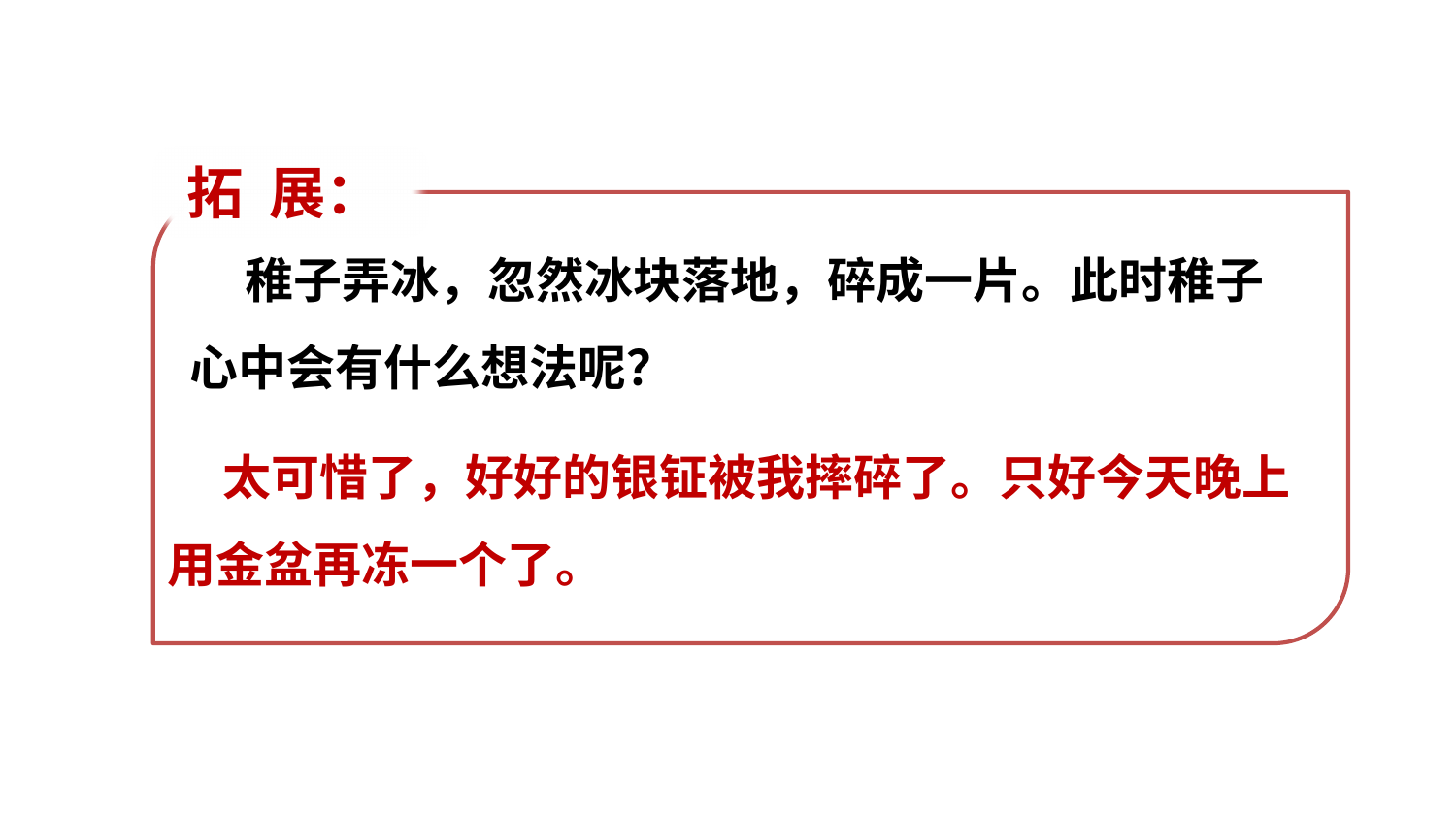

拓  展：
     稚子弄冰，忽然冰块落地，碎成一片。此时稚子心中会有什么想法呢？

    太可惜了，好好的银钲被我摔碎了。只好今天晚上用金盆再冻一个了。